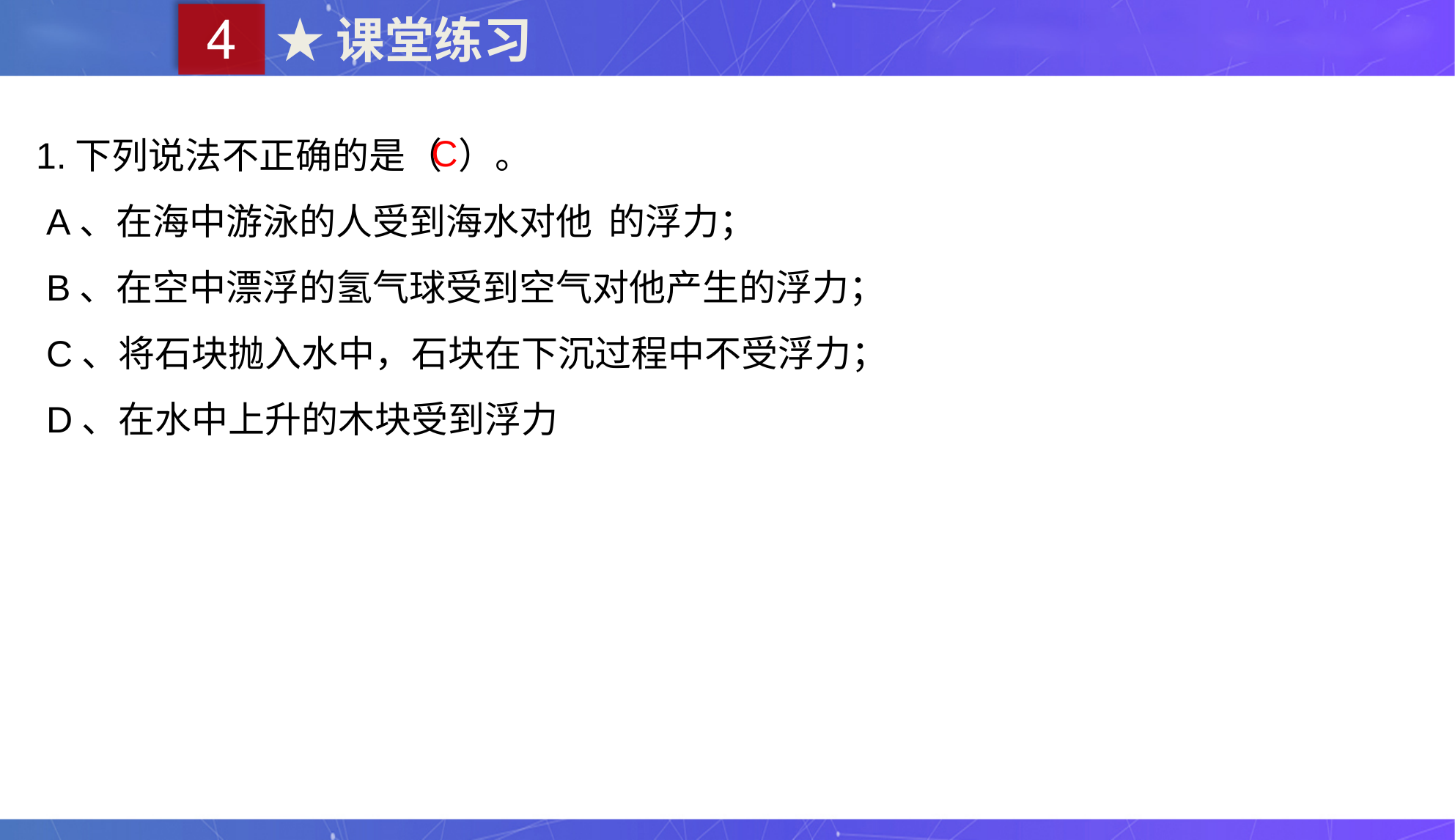

4
★课堂练习
1.下列说法不正确的是（  ）。
 A、在海中游泳的人受到海水对他  的浮力；
 B、在空中漂浮的氢气球受到空气对他产生的浮力；
 C、将石块抛入水中，石块在下沉过程中不受浮力；
 D、在水中上升的木块受到浮力
C